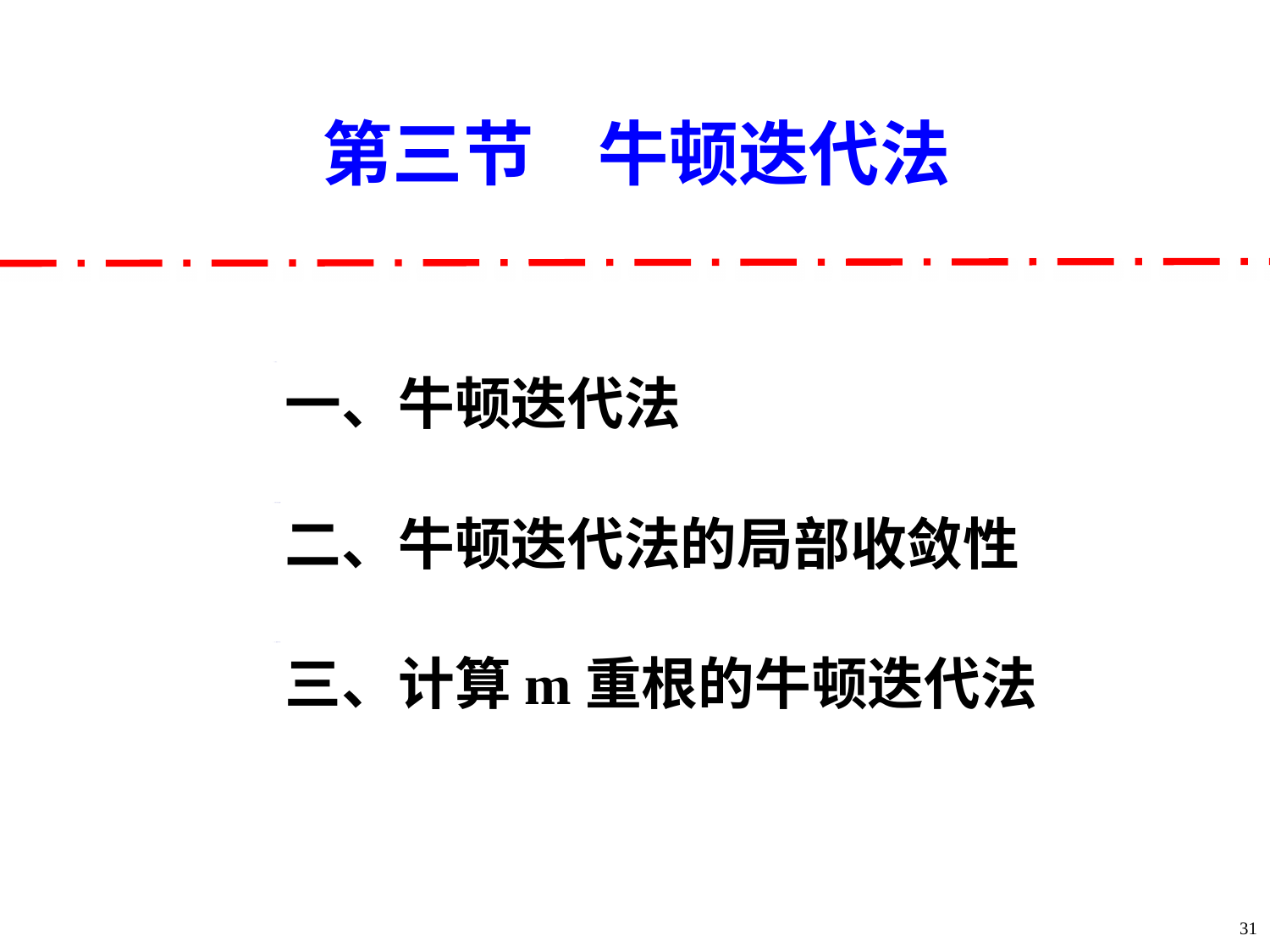

第三节    牛顿迭代法
一、牛顿迭代法
二、牛顿迭代法的局部收敛性
三、计算m重根的牛顿迭代法
31